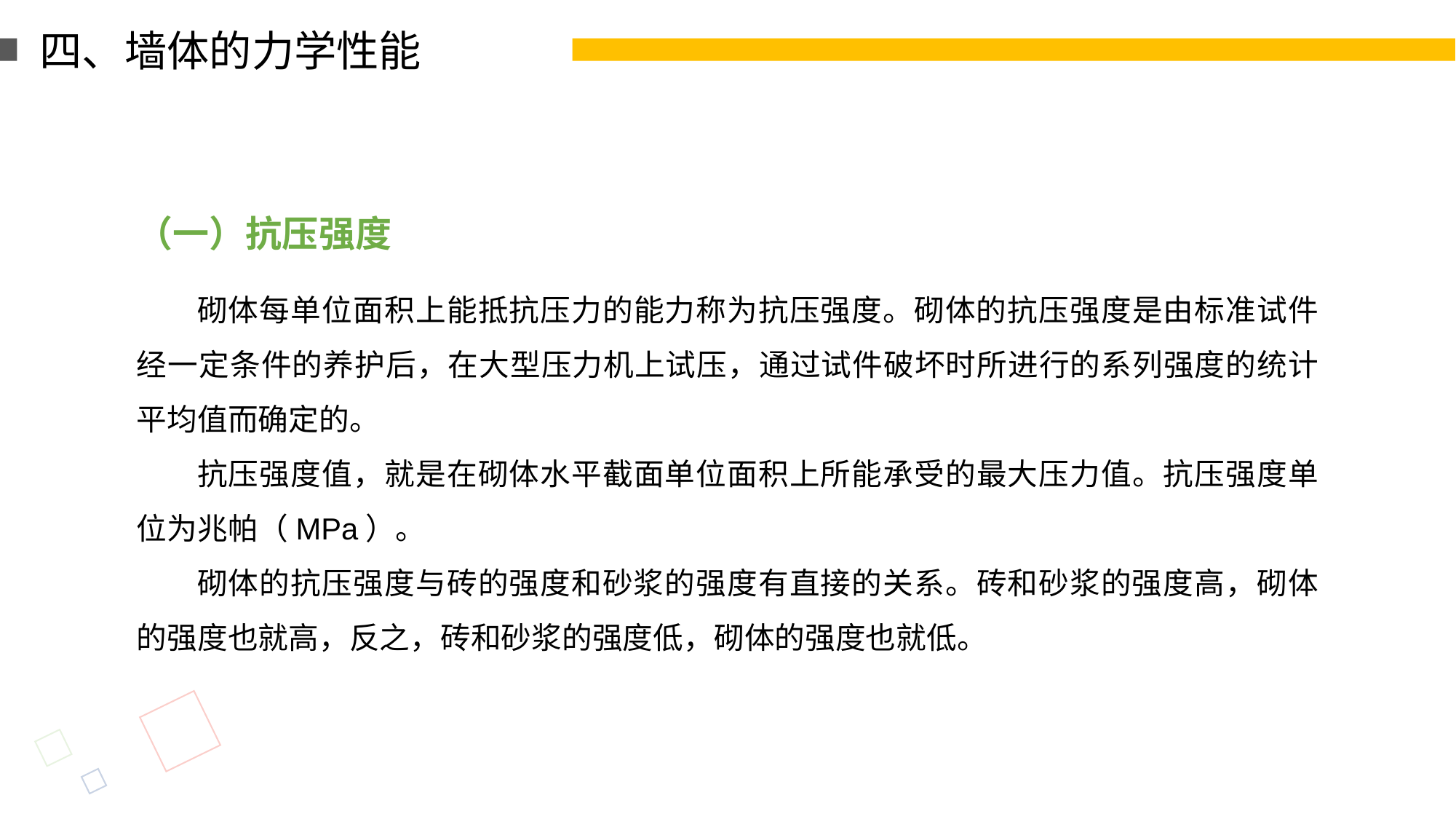

四、墙体的力学性能
（一）抗压强度
砌体每单位面积上能抵抗压力的能力称为抗压强度。砌体的抗压强度是由标准试件经一定条件的养护后，在大型压力机上试压，通过试件破坏时所进行的系列强度的统计平均值而确定的。
抗压强度值，就是在砌体水平截面单位面积上所能承受的最大压力值。抗压强度单位为兆帕（MPa）。
砌体的抗压强度与砖的强度和砂浆的强度有直接的关系。砖和砂浆的强度高，砌体的强度也就高，反之，砖和砂浆的强度低，砌体的强度也就低。